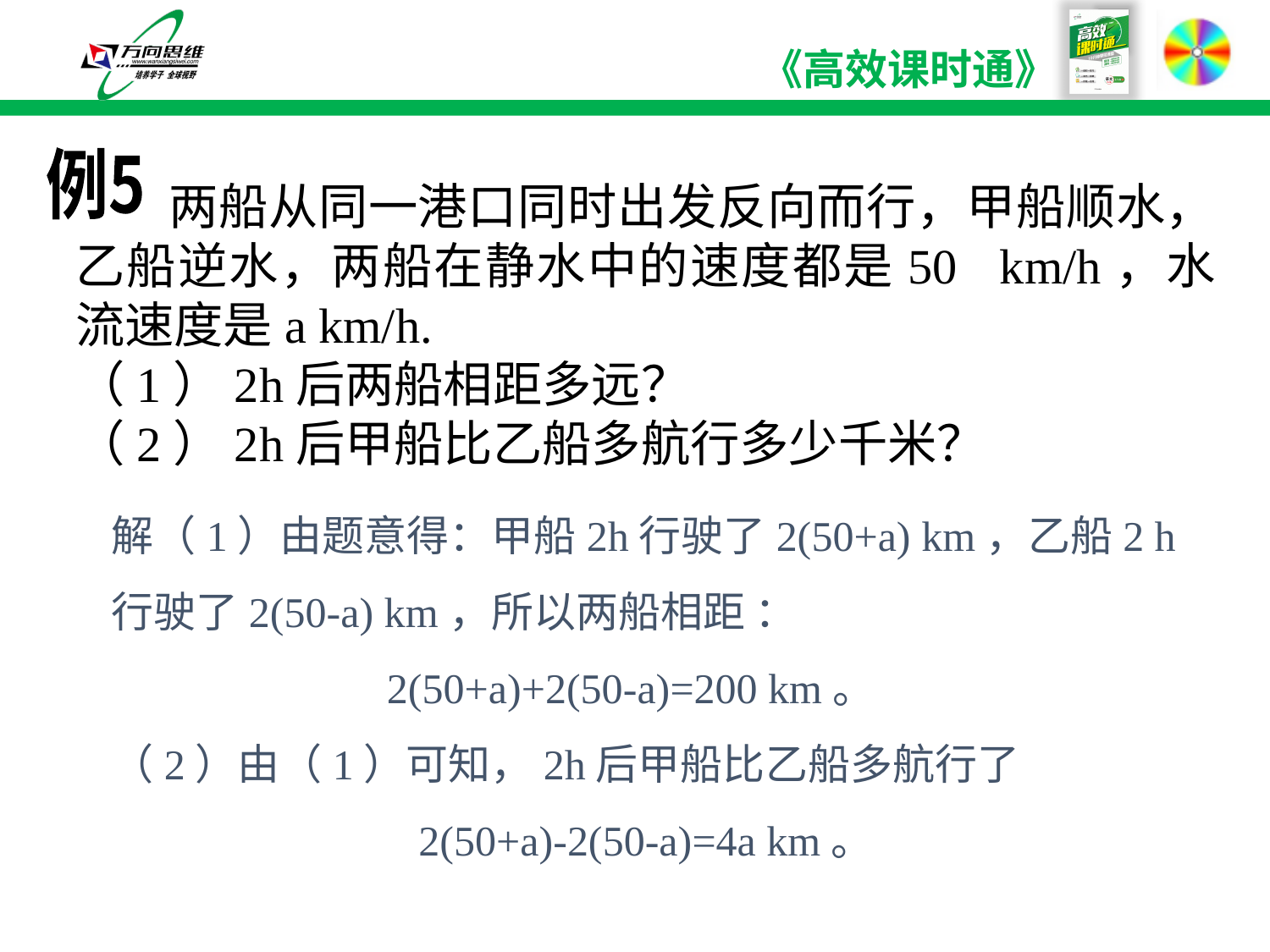

例5
       两船从同一港口同时出发反向而行，甲船顺水，乙船逆水，两船在静水中的速度都是50   km/h，水流速度是a km/h.
（1）2h后两船相距多远？
（2）2h后甲船比乙船多航行多少千米？
解（1）由题意得：甲船2h行驶了2(50+a) km，乙船2 h行驶了2(50-a) km，所以两船相距 ：
                          2(50+a)+2(50-a)=200 km。
（2）由（1）可知，2h后甲船比乙船多航行了
                             2(50+a)-2(50-a)=4a km。